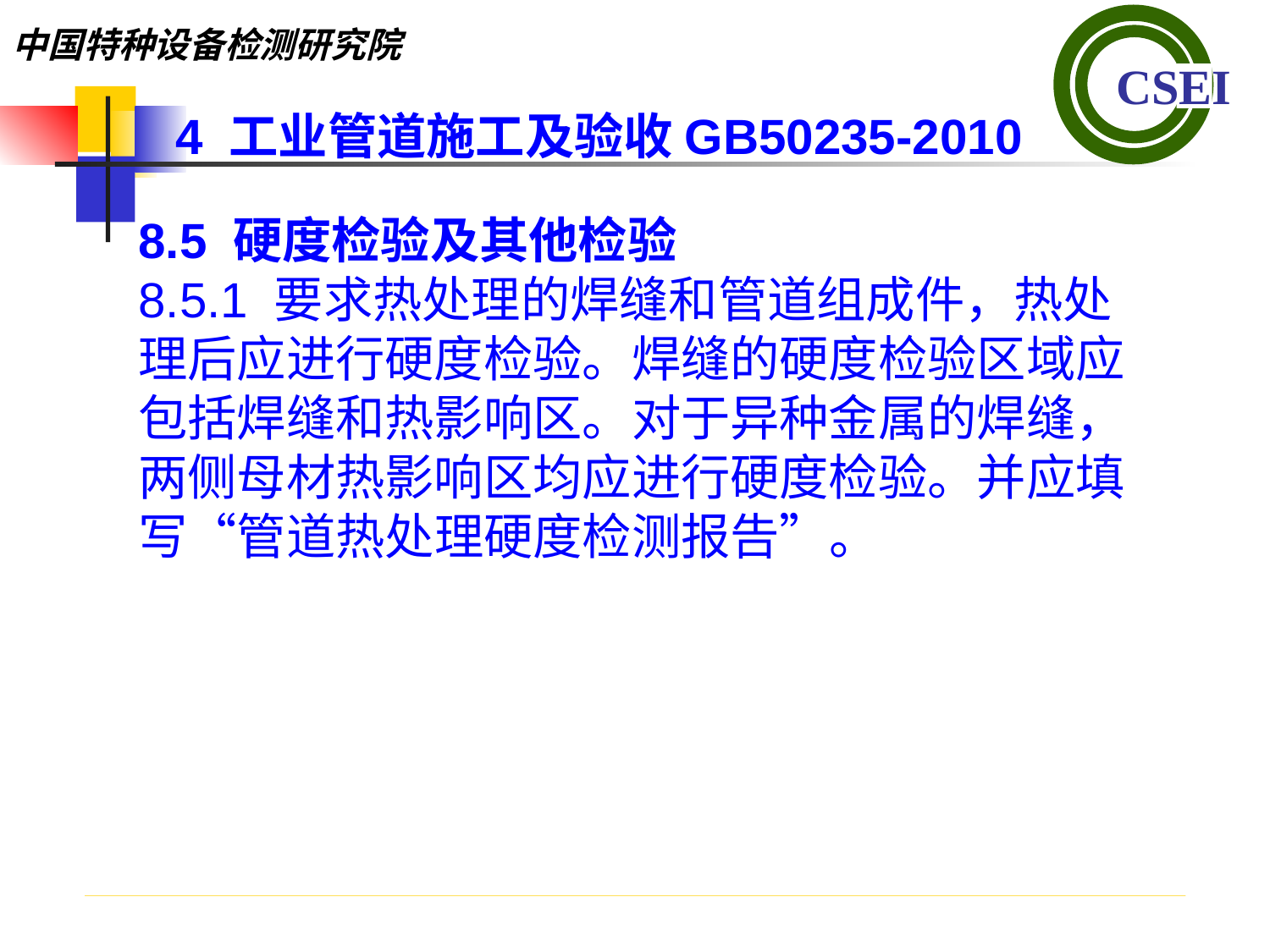

4 工业管道施工及验收GB50235-2010
8.5 硬度检验及其他检验
8.5.1 要求热处理的焊缝和管道组成件，热处理后应进行硬度检验。焊缝的硬度检验区域应包括焊缝和热影响区。对于异种金属的焊缝，两侧母材热影响区均应进行硬度检验。并应填写“管道热处理硬度检测报告”。